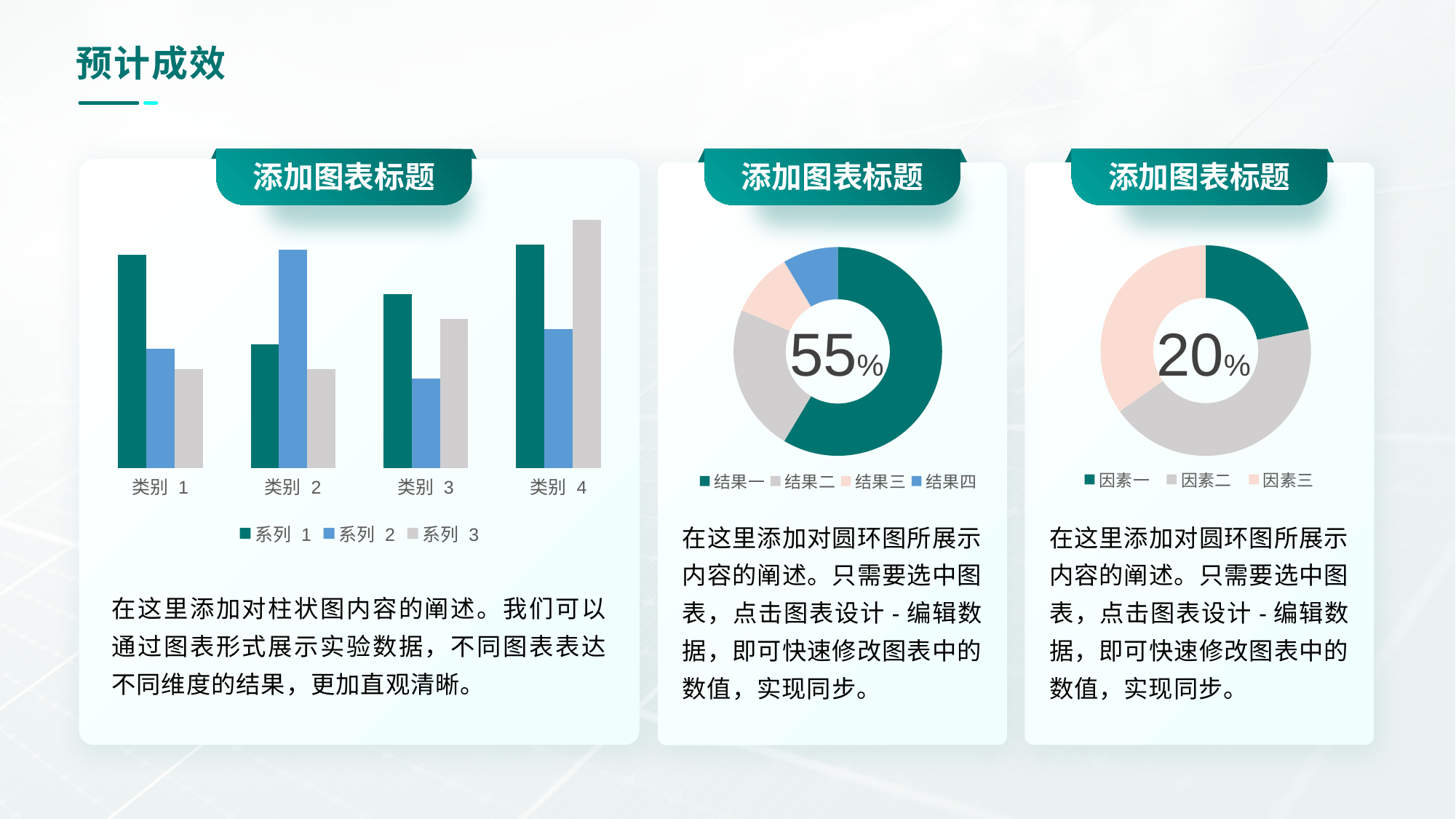

# 预计成效

添加图表标题
添加图表标题
添加图表标题

### Chart

| Category | 系列 1 | 系列 2 | 系列 3 |
|---|---|---|---|
| 类别 1 | 4.3 | 2.4 | 2.0 |
| 类别 2 | 2.5 | 4.4 | 2.0 |
| 类别 3 | 3.5 | 1.8 | 3.0 |
| 类别 4 | 4.5 | 2.8 | 5.0 |

### Chart

| Category | 销售额 |
|---|---|
| 结果一 | 8.2 |
| 结果二 | 3.2 |
| 结果三 | 1.4 |
| 结果四 | 1.2 |

### Chart

| Category | 销售额 |
|---|---|
| 因素一 | 10.0 |
| 因素二 | 20.0 |
| 因素三 | 16.0 |
55%
20%
在这里添加对圆环图所展示内容的阐述。只需要选中图表，点击图表设计-编辑数据，即可快速修改图表中的数值，实现同步。
在这里添加对圆环图所展示内容的阐述。只需要选中图表，点击图表设计-编辑数据，即可快速修改图表中的数值，实现同步。
在这里添加对柱状图内容的阐述。我们可以通过图表形式展示实验数据，不同图表表达不同维度的结果，更加直观清晰。